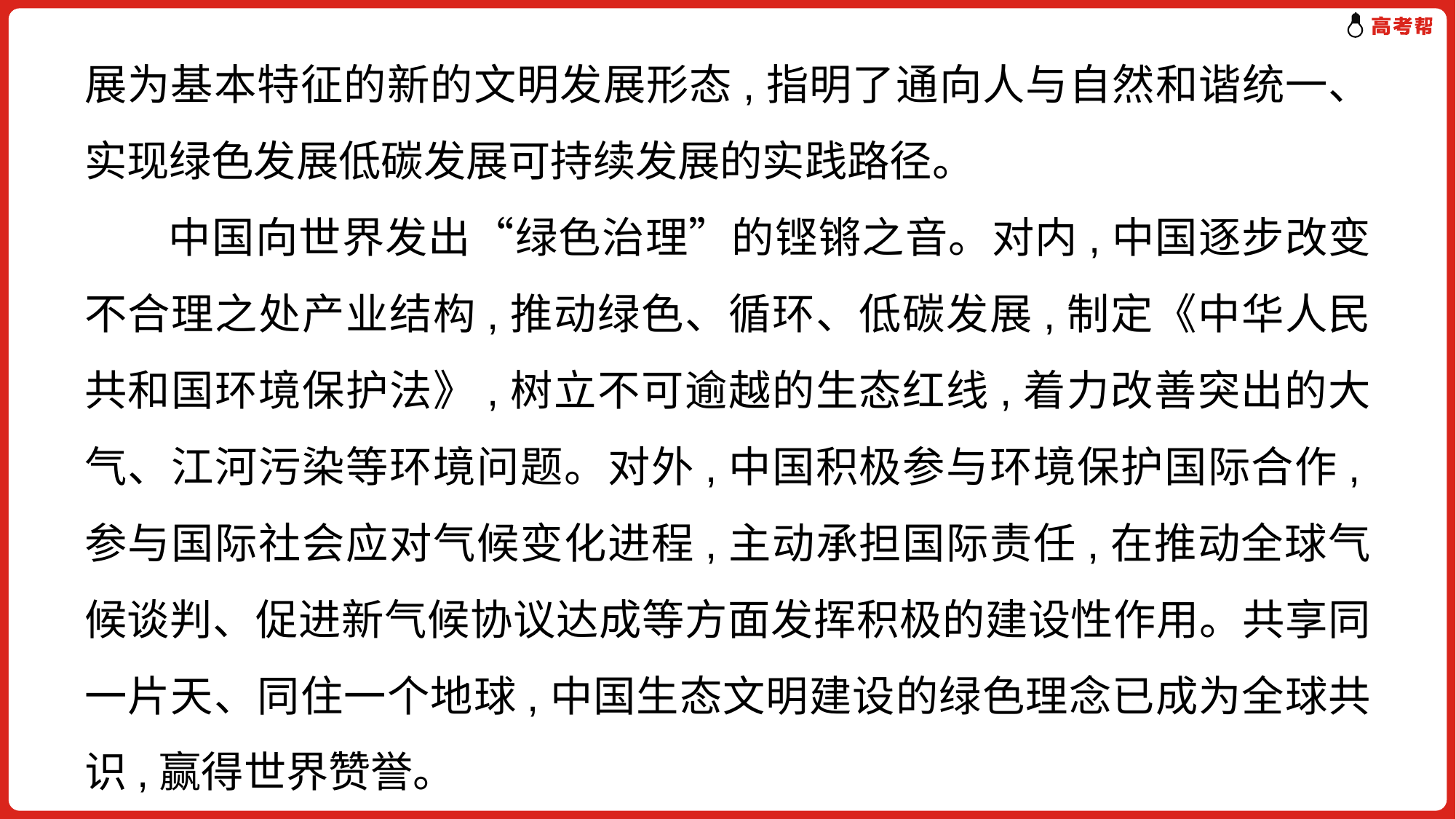

展为基本特征的新的文明发展形态,指明了通向人与自然和谐统一、实现绿色发展低碳发展可持续发展的实践路径。
       中国向世界发出“绿色治理”的铿锵之音。对内,中国逐步改变不合理之处产业结构,推动绿色、循环、低碳发展,制定《中华人民共和国环境保护法》,树立不可逾越的生态红线,着力改善突出的大气、江河污染等环境问题。对外,中国积极参与环境保护国际合作,参与国际社会应对气候变化进程,主动承担国际责任,在推动全球气候谈判、促进新气候协议达成等方面发挥积极的建设性作用。共享同一片天、同住一个地球,中国生态文明建设的绿色理念已成为全球共识,赢得世界赞誉。